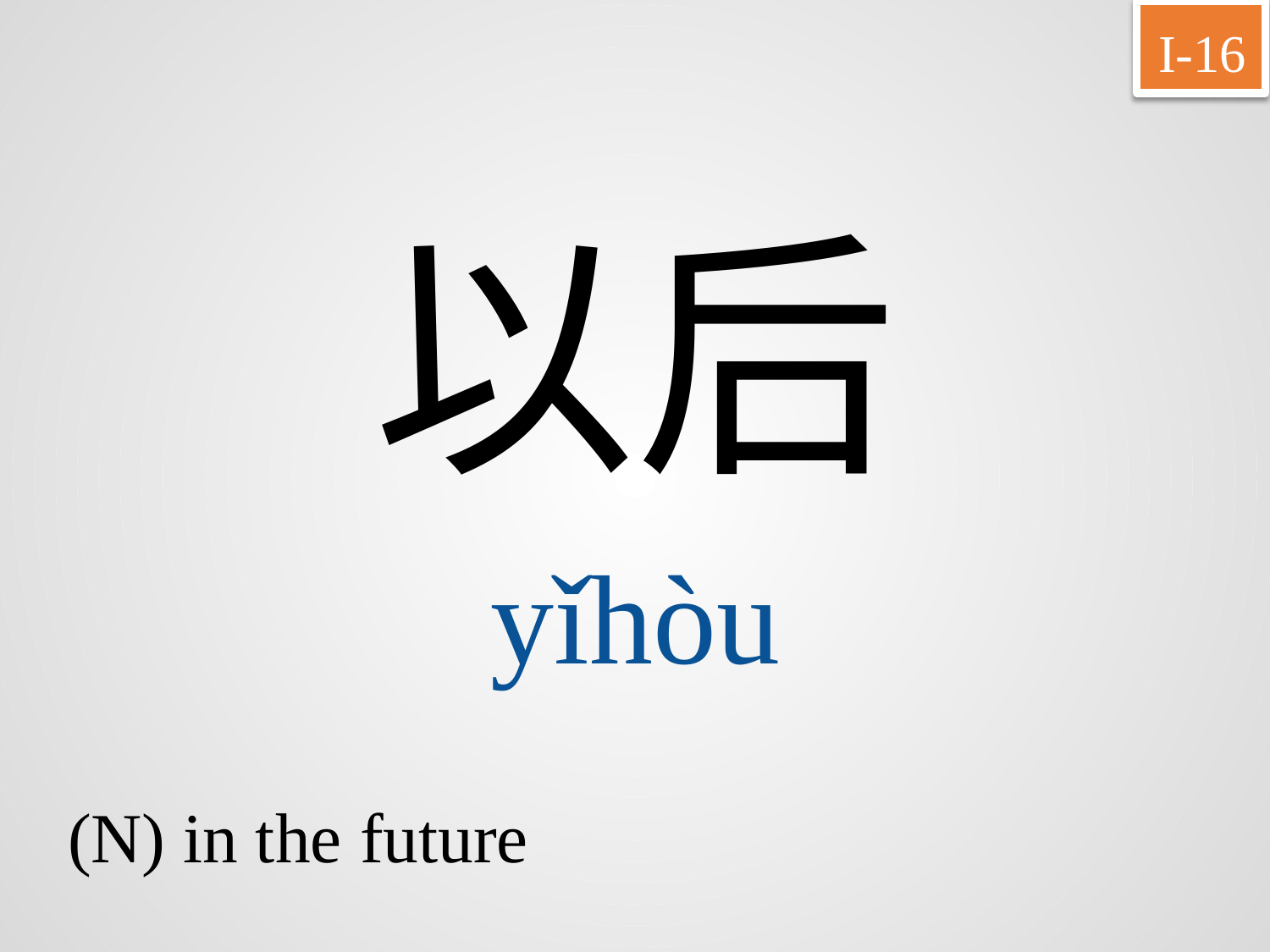

I-16

以后
yǐhòu
(N) in the future